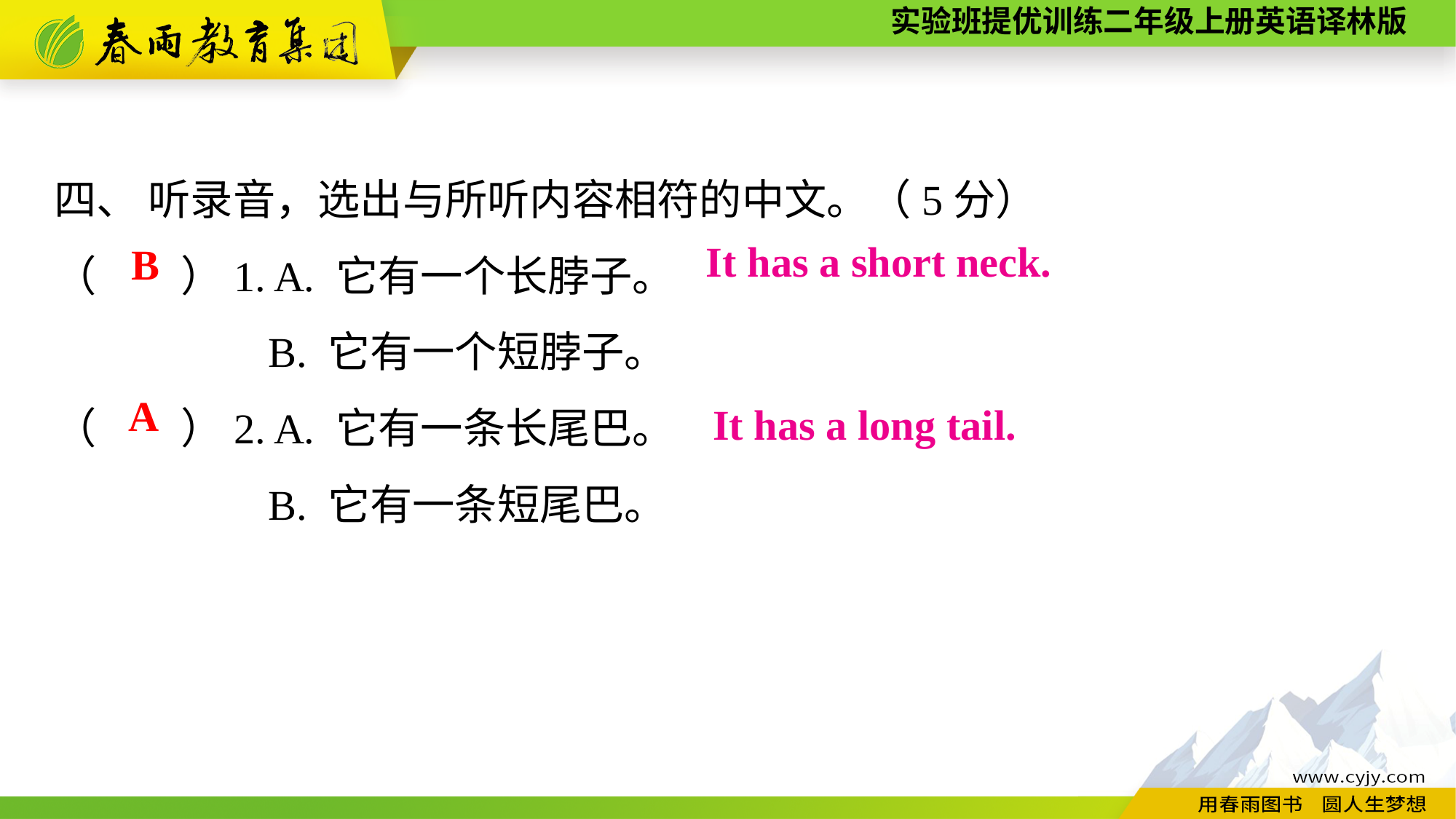

四、 听录音，选出与所听内容相符的中文。（5分）
（　　）1. A. 它有一个长脖子。
B. 它有一个短脖子。
（　　）2. A. 它有一条长尾巴。
B. 它有一条短尾巴。
It has a short neck.
B
A
It has a long tail.